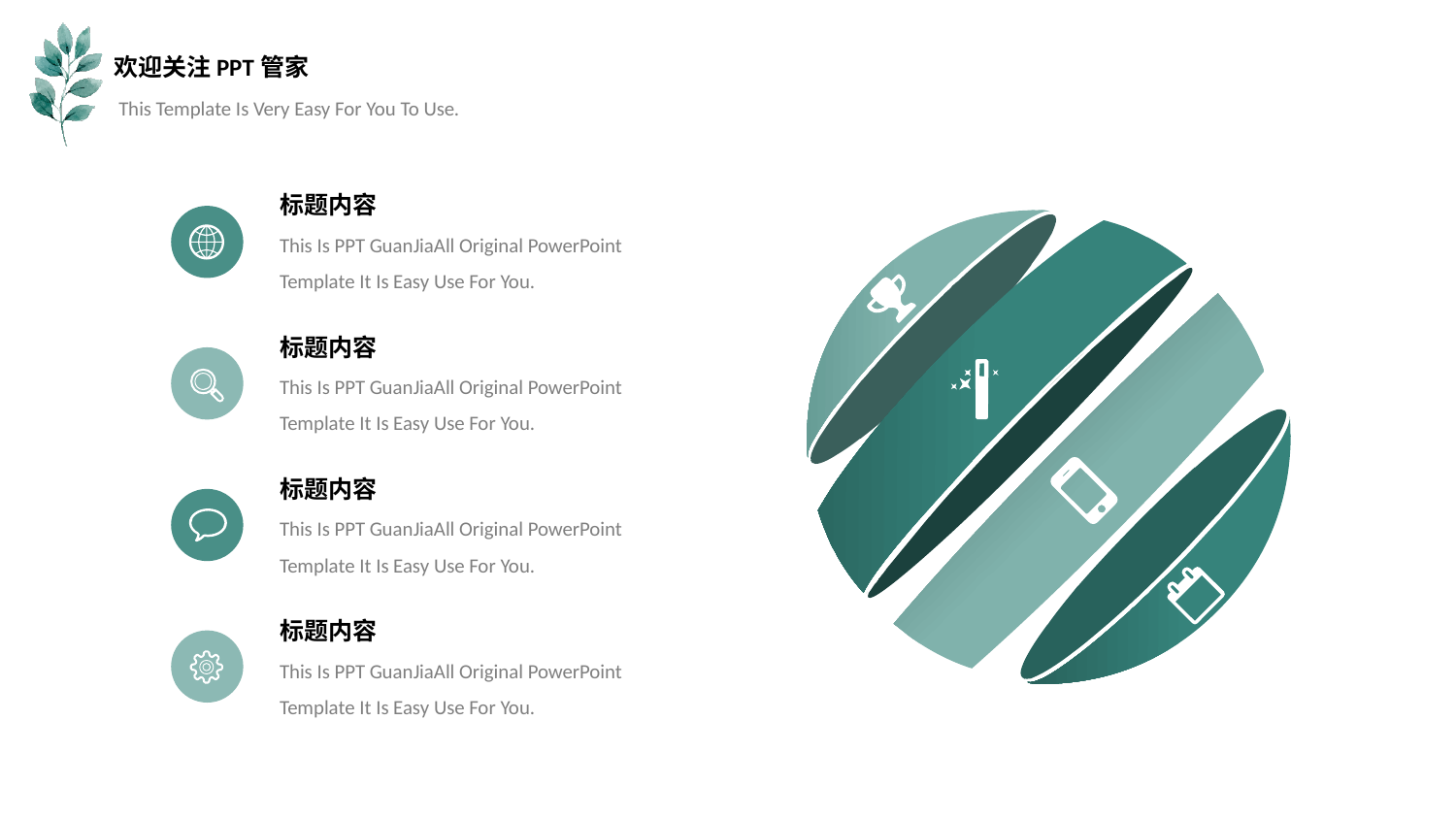

欢迎关注PPT管家
This Template Is Very Easy For You To Use.

标题内容

This Is PPT GuanJiaAll Original PowerPoint Template It Is Easy Use For You.

标题内容

This Is PPT GuanJiaAll Original PowerPoint Template It Is Easy Use For You.

标题内容

This Is PPT GuanJiaAll Original PowerPoint Template It Is Easy Use For You.

标题内容

This Is PPT GuanJiaAll Original PowerPoint Template It Is Easy Use For You.